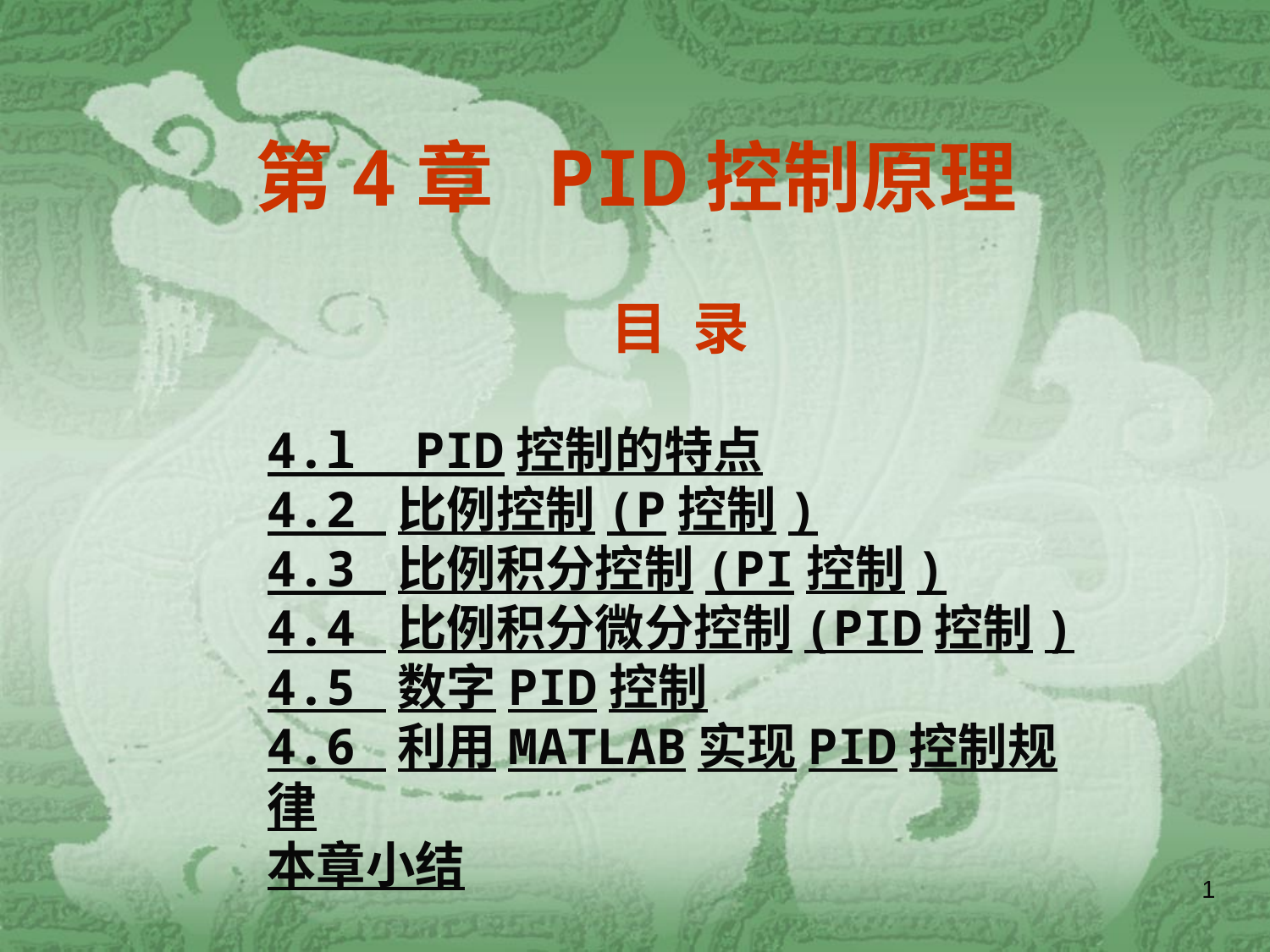

# 第4章  PID控制原理
目  录

4.l  PID控制的特点
4.2 比例控制(P控制)
4.3 比例积分控制(PI控制)
4.4 比例积分微分控制(PID控制)
4.5 数字PID控制
4.6 利用MATLAB实现PID控制规律
本章小结

1